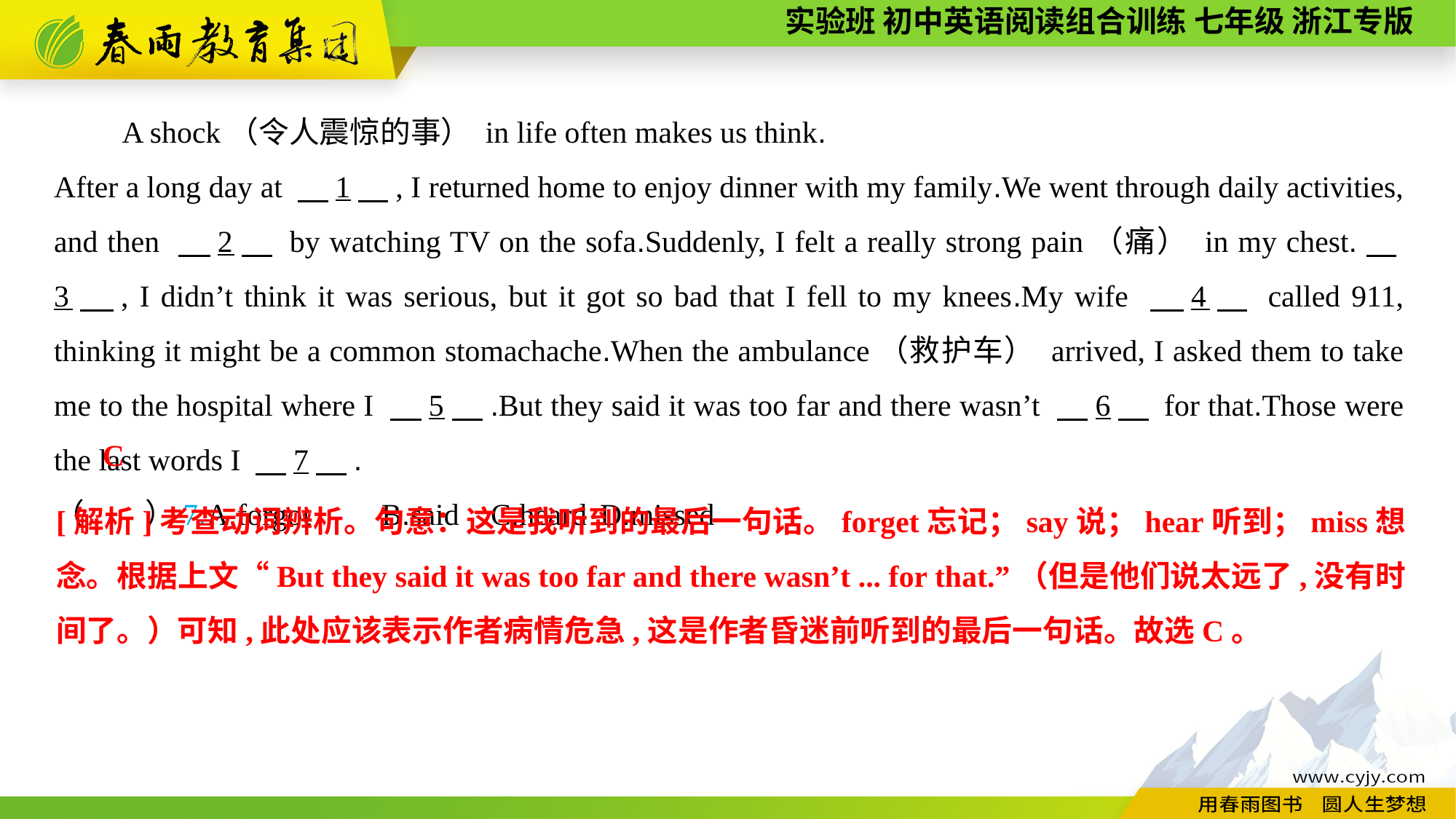

A shock（令人震惊的事） in life often makes us think.
After a long day at 　1　, I returned home to enjoy dinner with my family.We went through daily activities, and then 　2　 by watching TV on the sofa.Suddenly, I felt a really strong pain（痛） in my chest.　3　, I didn’t think it was serious, but it got so bad that I fell to my knees.My wife 　4　 called 911, thinking it might be a common stomachache.When the ambulance（救护车） arrived, I asked them to take me to the hospital where I 　5　.But they said it was too far and there wasn’t 　6　 for that.Those were the last words I 　7　.
（　　）7.A.forgot	B.said	C.heard	D.missed
C
[解析]考查动词辨析。句意：这是我听到的最后一句话。forget忘记；say说；hear听到；miss想念。根据上文“But they said it was too far and there wasn’t ... for that.”（但是他们说太远了,没有时间了。）可知,此处应该表示作者病情危急,这是作者昏迷前听到的最后一句话。故选C。